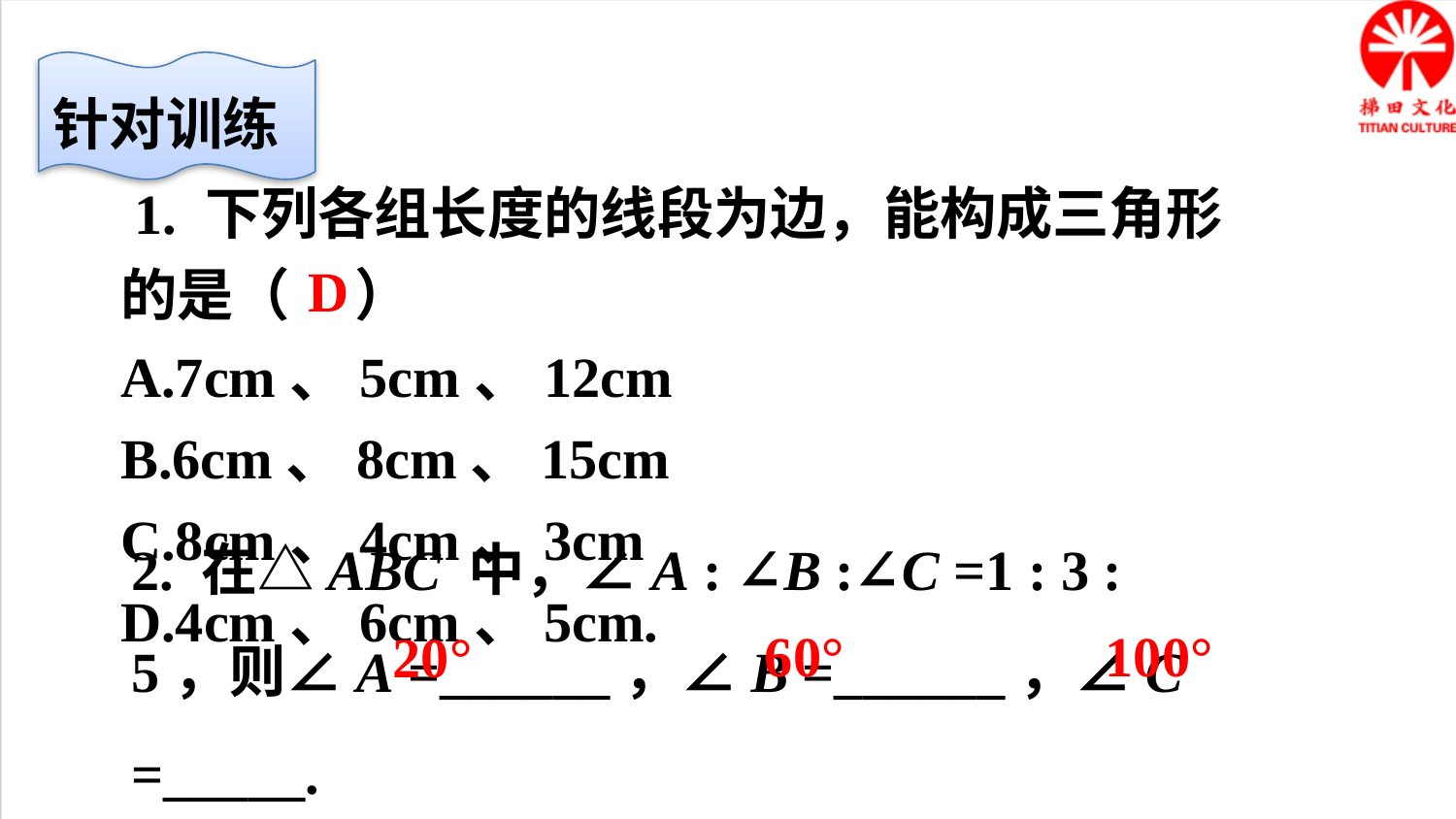

针对训练
 1. 下列各组长度的线段为边，能构成三角形的是（     ）
A.7cm、5cm、12cm     B.6cm、8cm、15cm
C.8cm、4cm、3cm       D.4cm、6cm、5cm.
D
2. 在△ABC 中，∠A : ∠B :∠C =1 : 3 : 5，则∠A =______，∠B =______，∠C =_____.
60°
100°
20°